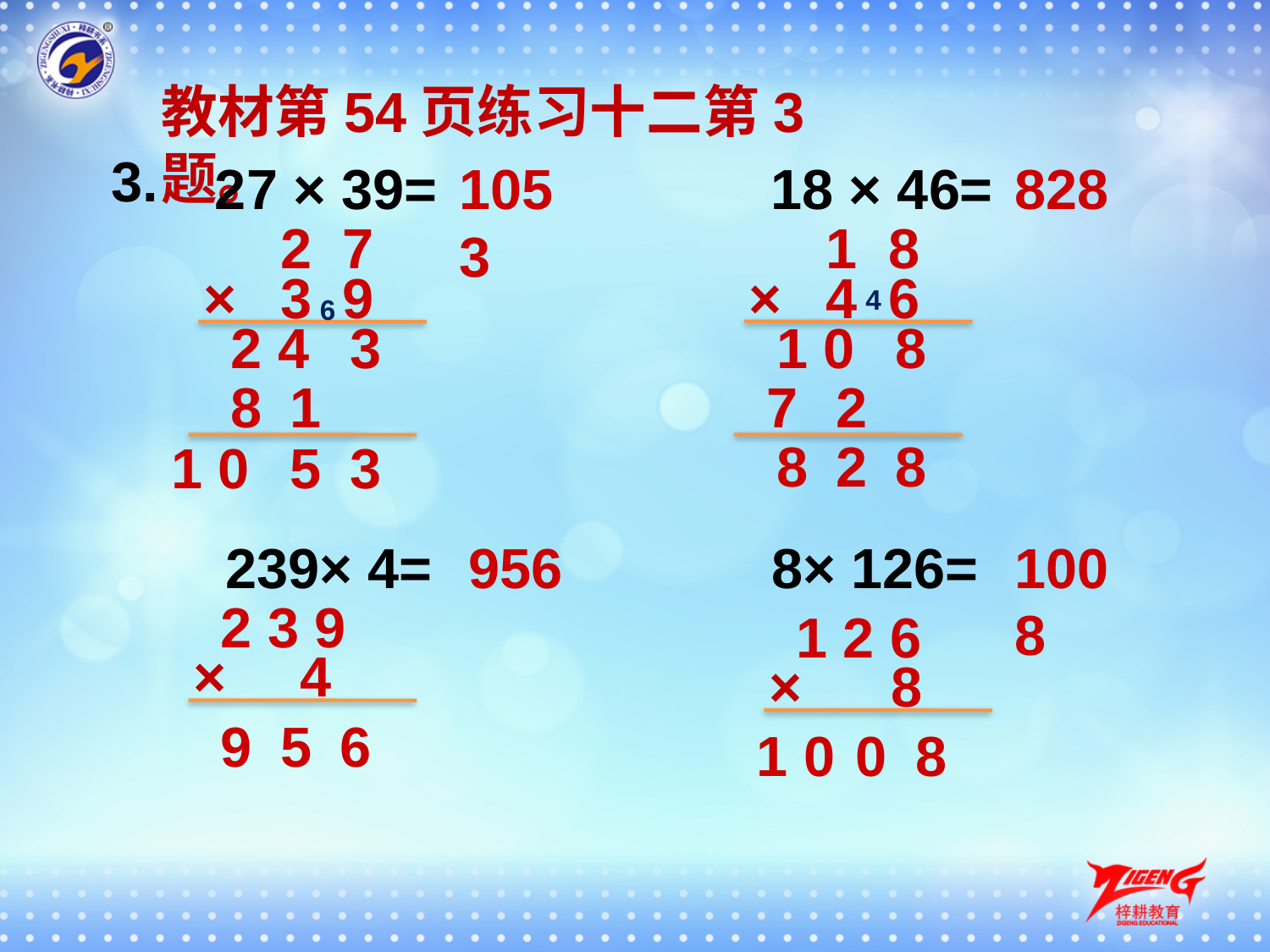

教材第54页练习十二第3题。
3.
27 × 39=
1053
18 × 46=
828
1  8
×
4  6
2  7
×
3  9
4
6
3
1 0
8
2 4
8
1
7
2
8
2
8
1 0
5
3
239× 4=
956
8× 126=
1008
2 3 9
4
×
1 2 6
×
 8
9
5
6
1 0
0
8